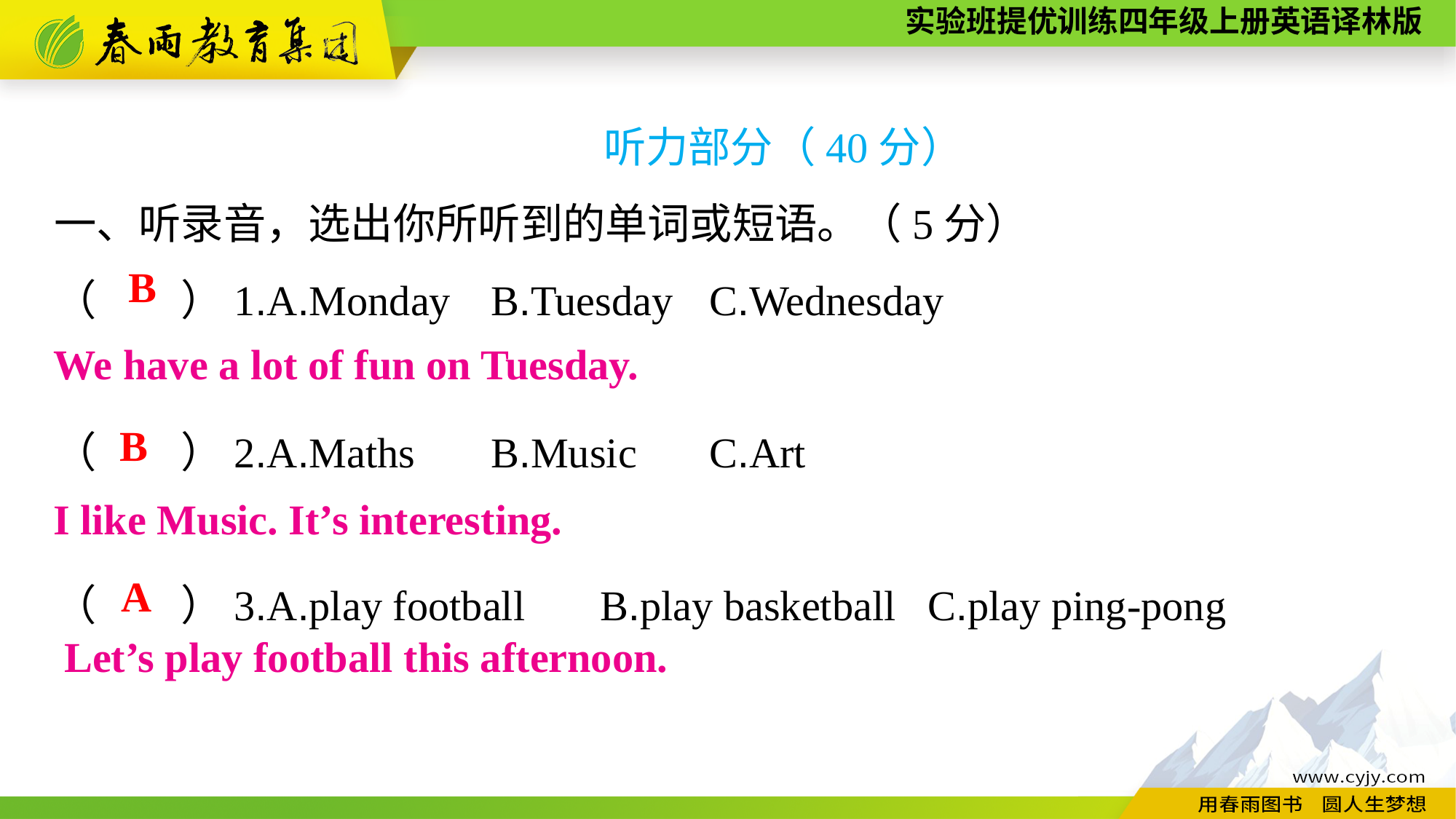

听力部分（40分）
一、听录音，选出你所听到的单词或短语。（5分）
（　　）1.A.Monday	B.Tuesday	C.Wednesday

（　　）2.A.Maths	B.Music	C.Art

（　　）3.A.play football	B.play basketball	C.play ping-pong
B
We have a lot of fun on Tuesday.
B
I like Music. It’s interesting.
A
 Let’s play football this afternoon.